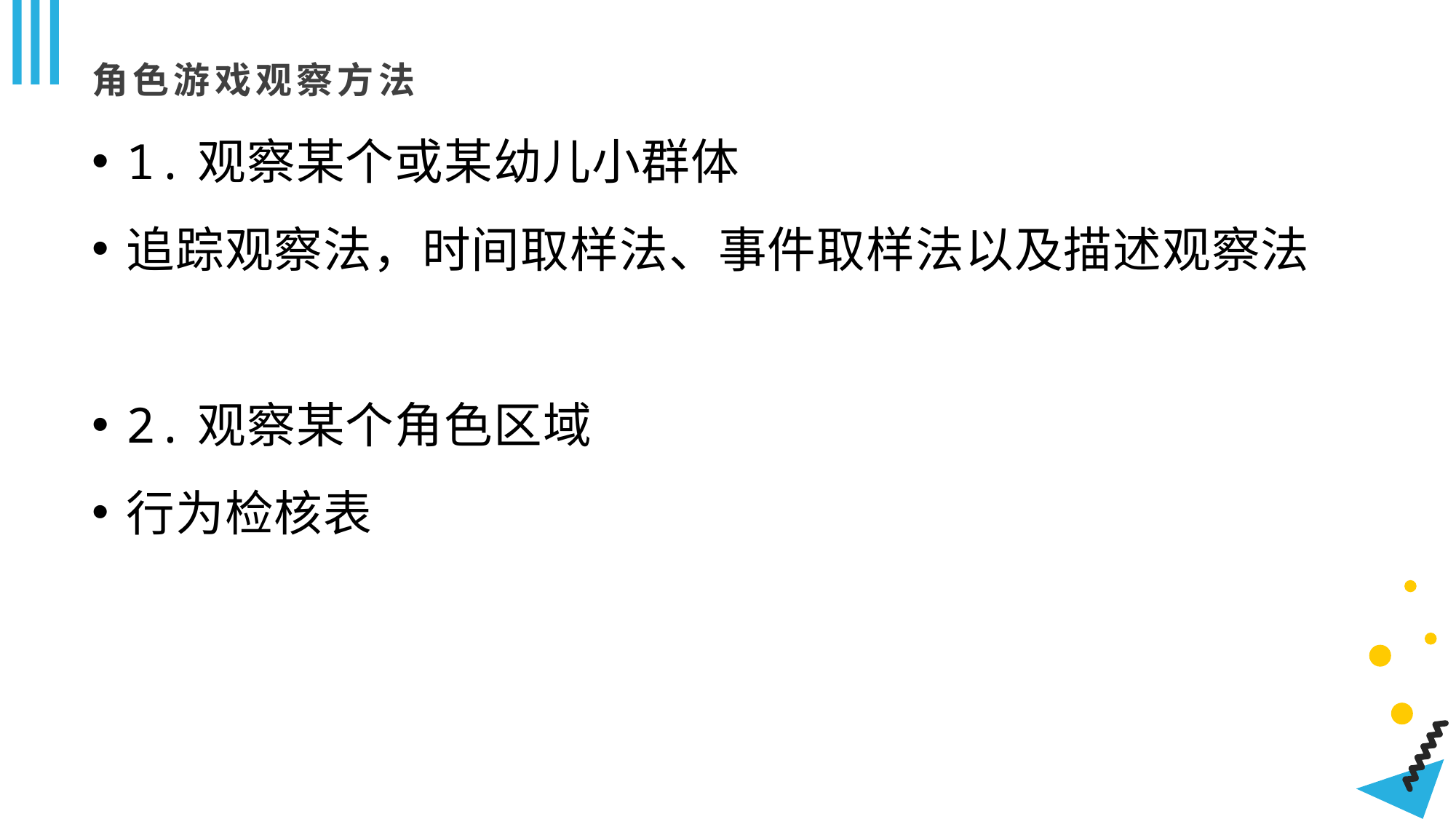

# 角色游戏观察方法
1.观察某个或某幼儿小群体
追踪观察法，时间取样法、事件取样法以及描述观察法

2.观察某个角色区域
行为检核表